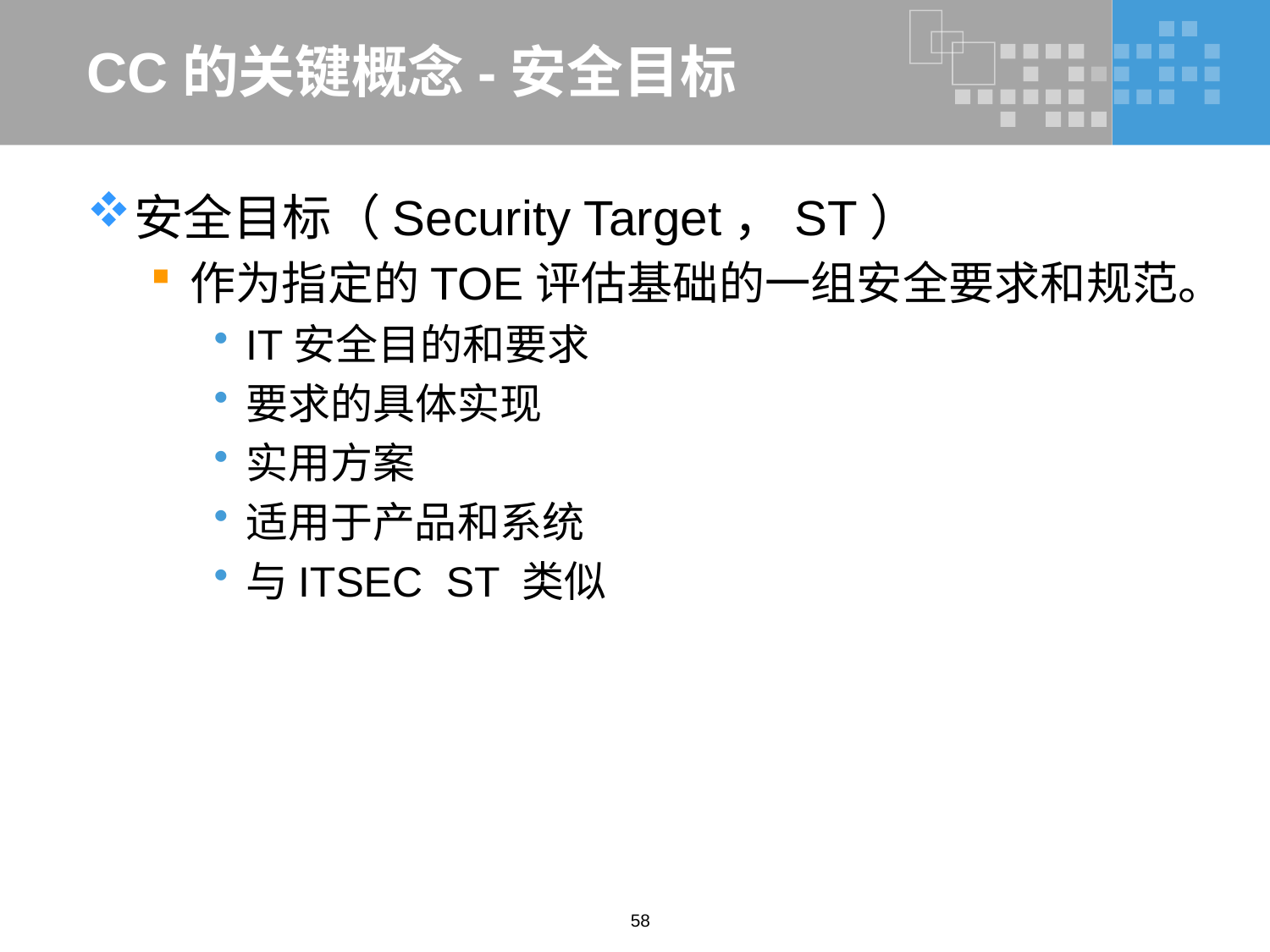

# CC的关键概念-安全目标
安全目标（Security Target，ST）
作为指定的TOE评估基础的一组安全要求和规范。
IT安全目的和要求
要求的具体实现
实用方案
适用于产品和系统
与ITSEC  ST 类似
58